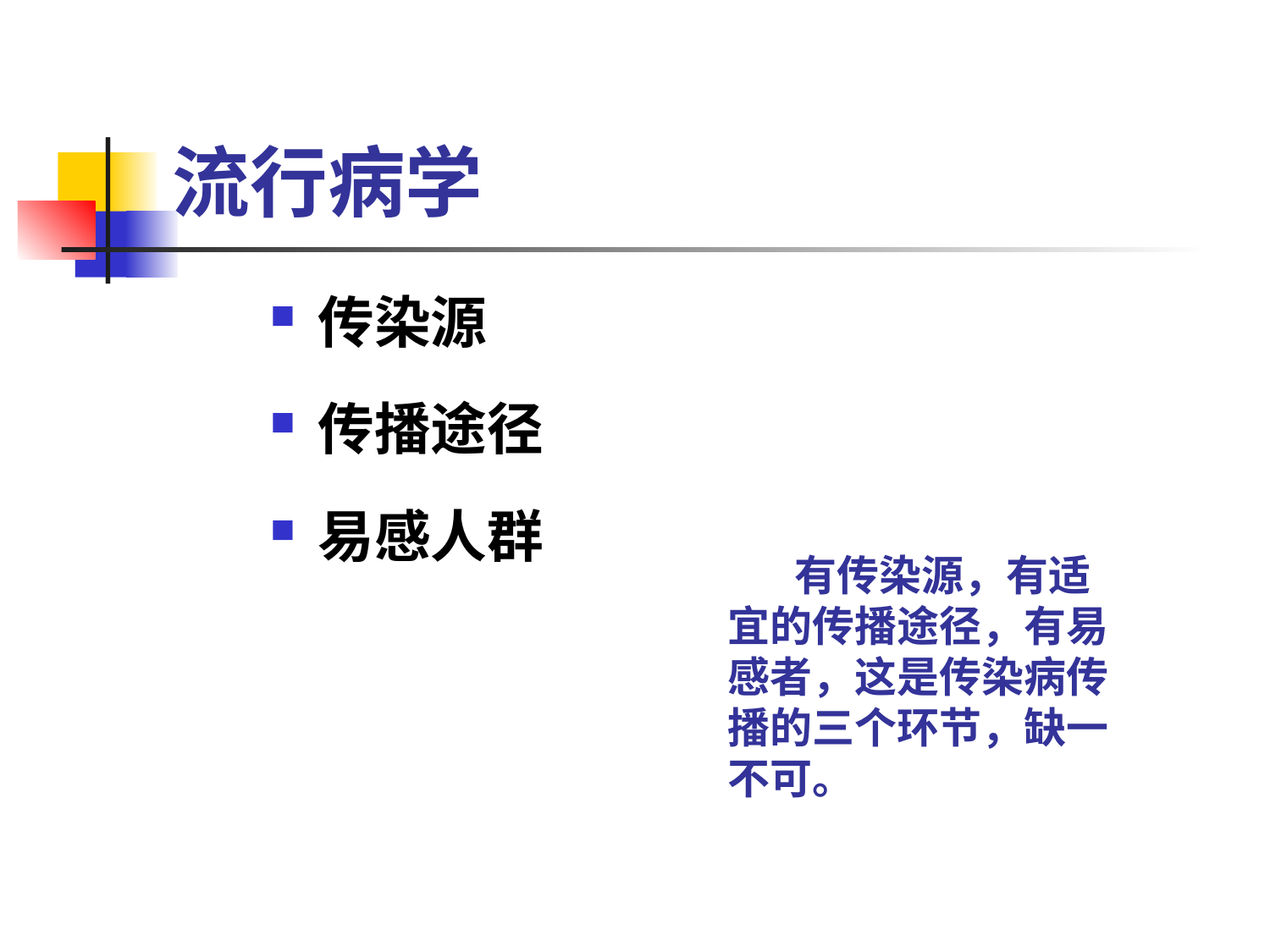

# 流行病学
传染源
传播途径
易感人群
      有传染源，有适宜的传播途径，有易感者，这是传染病传播的三个环节，缺一不可。